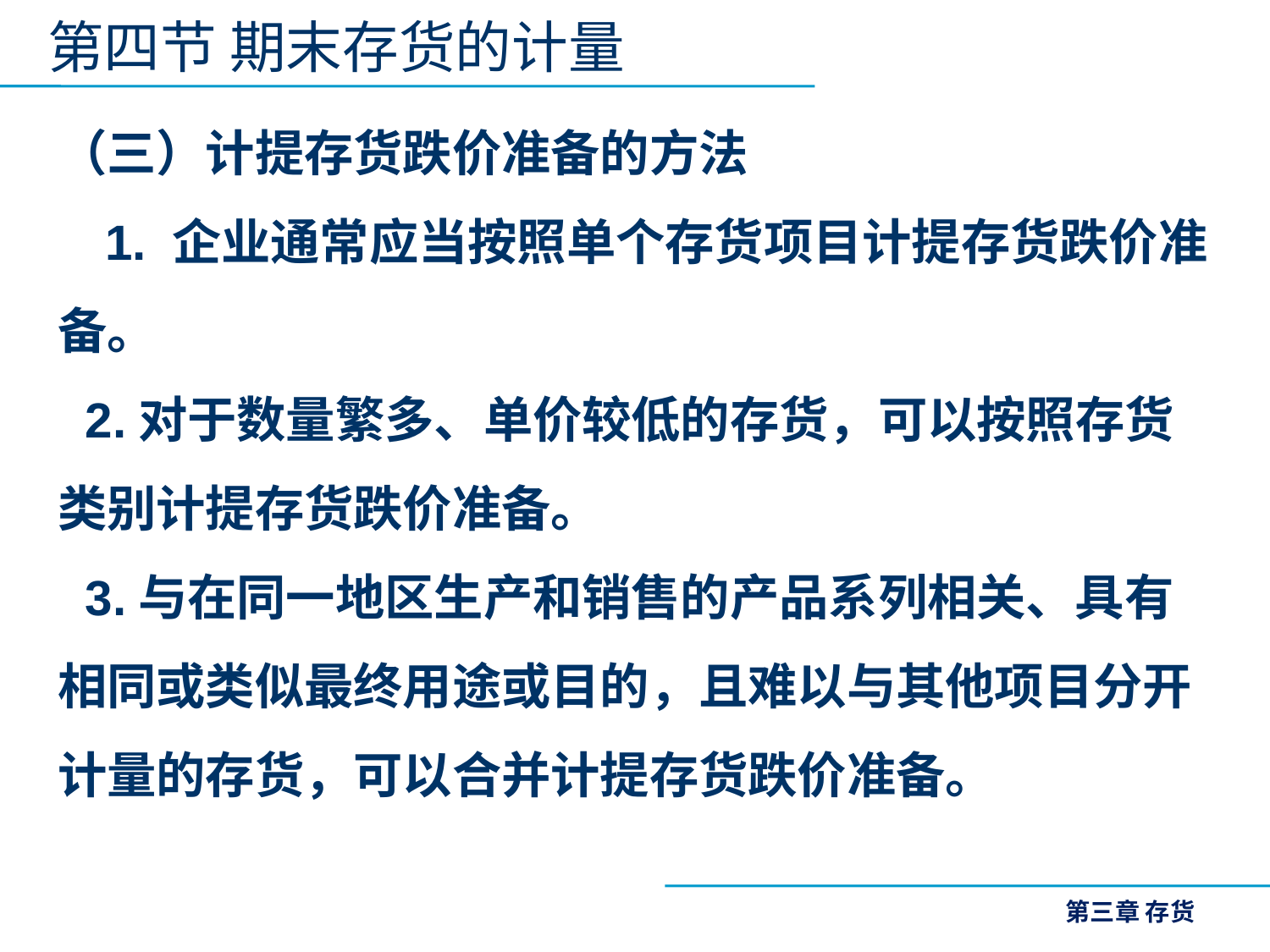

第四节 期末存货的计量
（三）计提存货跌价准备的方法
    1. 企业通常应当按照单个存货项目计提存货跌价准备。
  2.对于数量繁多、单价较低的存货，可以按照存货类别计提存货跌价准备。
  3.与在同一地区生产和销售的产品系列相关、具有相同或类似最终用途或目的，且难以与其他项目分开计量的存货，可以合并计提存货跌价准备。